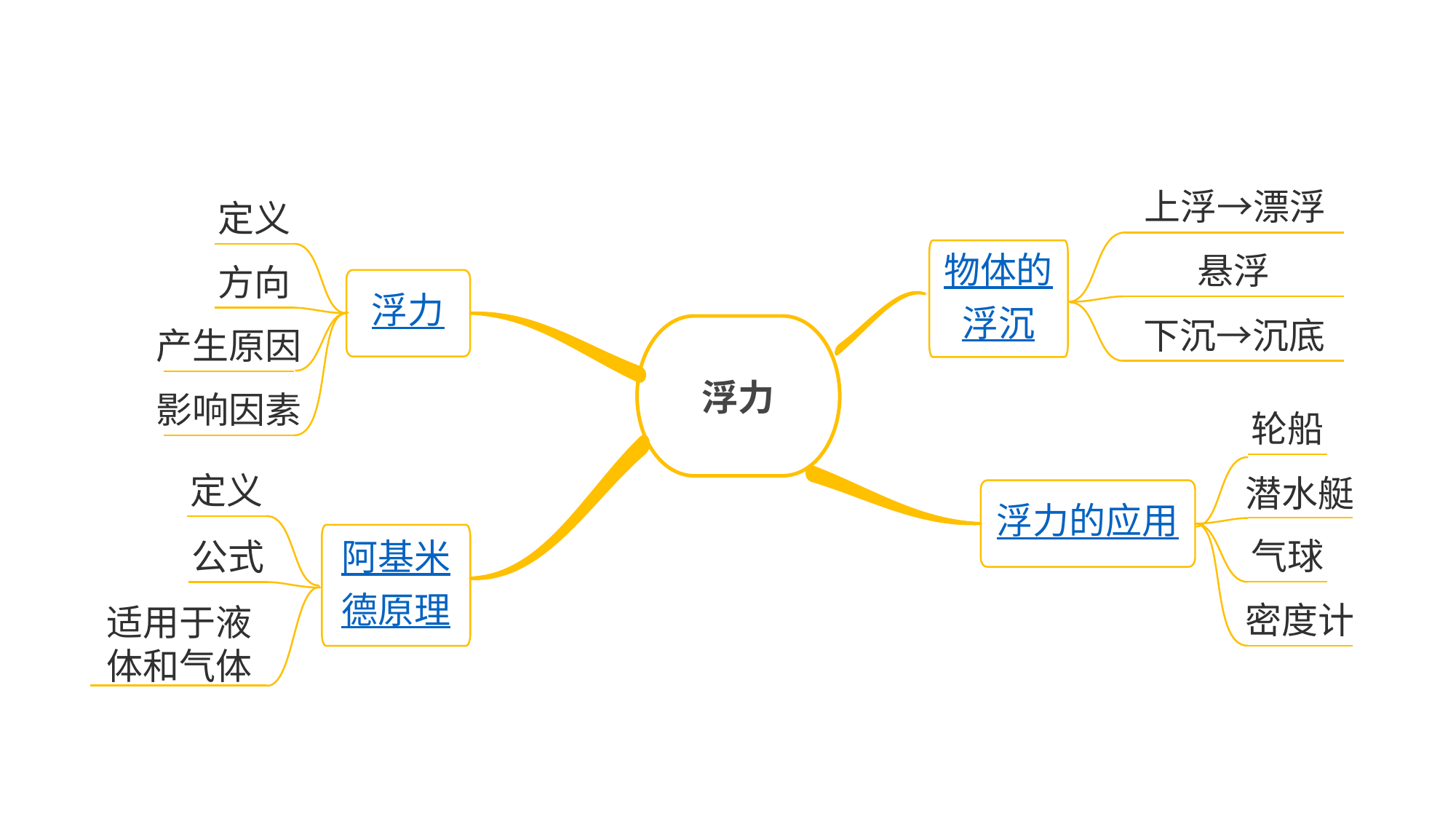

上浮→漂浮

定义

物体的
浮沉

悬浮

方向

浮力

下沉→沉底

浮力
产生原因

影响因素
轮船

定义

潜水艇

浮力的应用

阿基米
德原理
气球

公式

密度计
适用于液
体和气体